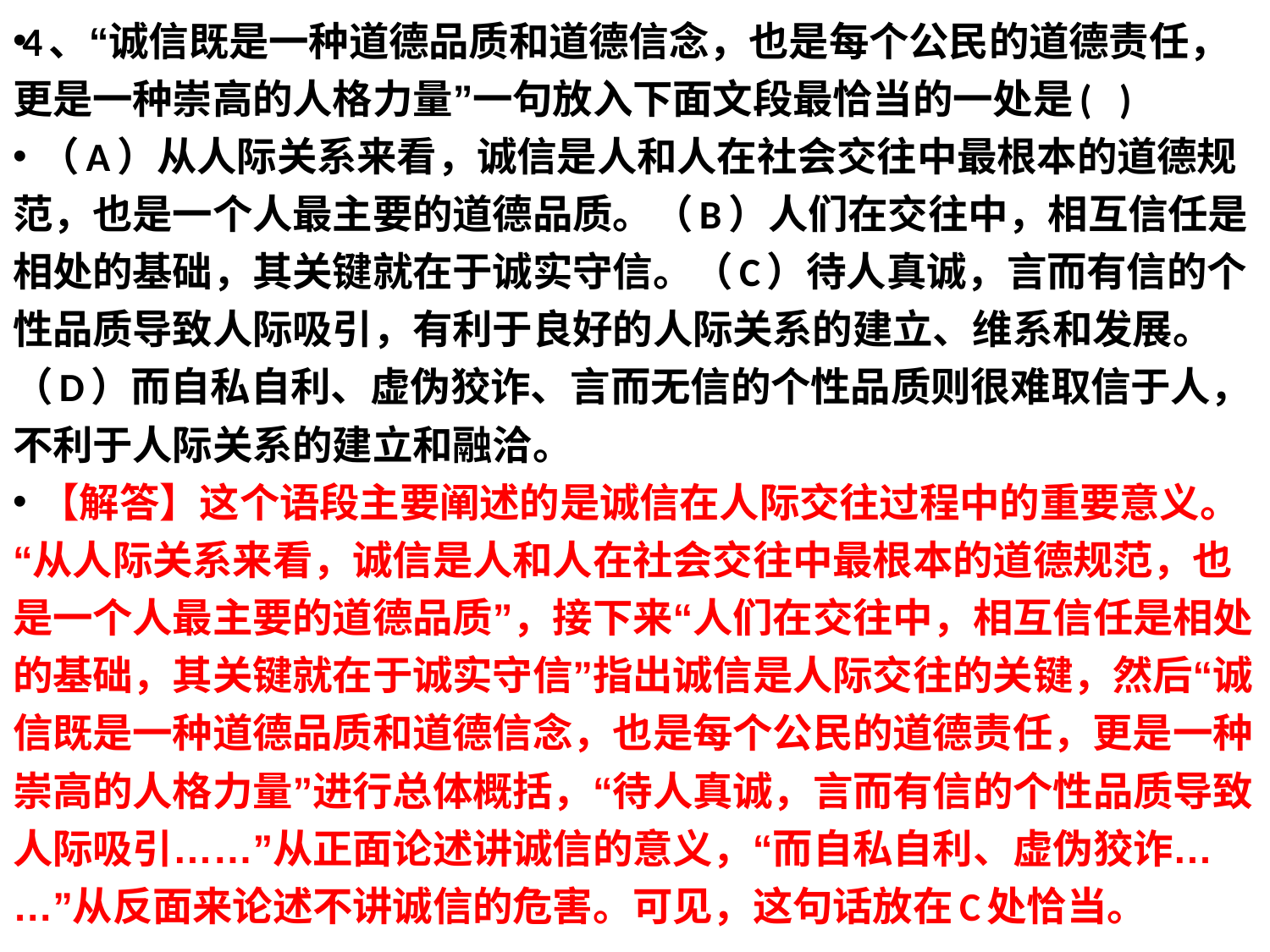

4、“诚信既是一种道德品质和道德信念，也是每个公民的道德责任，更是一种崇高的人格力量”一句放入下面文段最恰当的一处是(   )
 （A）从人际关系来看，诚信是人和人在社会交往中最根本的道德规范，也是一个人最主要的道德品质。（B）人们在交往中，相互信任是相处的基础，其关键就在于诚实守信。（C）待人真诚，言而有信的个性品质导致人际吸引，有利于良好的人际关系的建立、维系和发展。（D）而自私自利、虚伪狡诈、言而无信的个性品质则很难取信于人，不利于人际关系的建立和融洽。
 【解答】这个语段主要阐述的是诚信在人际交往过程中的重要意义。“从人际关系来看，诚信是人和人在社会交往中最根本的道德规范，也是一个人最主要的道德品质”，接下来“人们在交往中，相互信任是相处的基础，其关键就在于诚实守信”指出诚信是人际交往的关键，然后“诚信既是一种道德品质和道德信念，也是每个公民的道德责任，更是一种崇高的人格力量”进行总体概括，“待人真诚，言而有信的个性品质导致人际吸引……”从正面论述讲诚信的意义，“而自私自利、虚伪狡诈……”从反面来论述不讲诚信的危害。可见，这句话放在C处恰当。

#